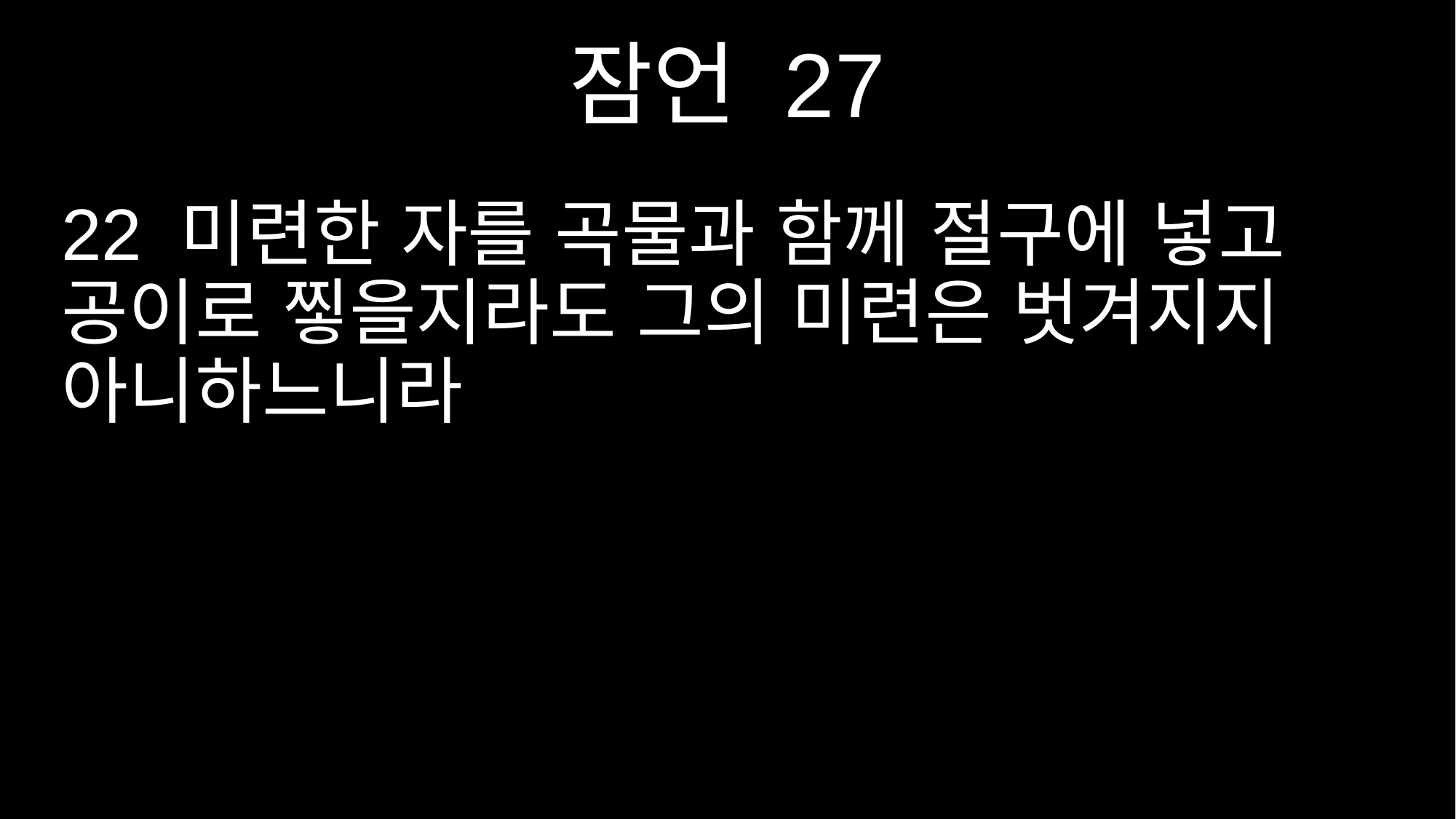

잠언 27
22 미련한 자를 곡물과 함께 절구에 넣고 공이로 찧을지라도 그의 미련은 벗겨지지 아니하느니라